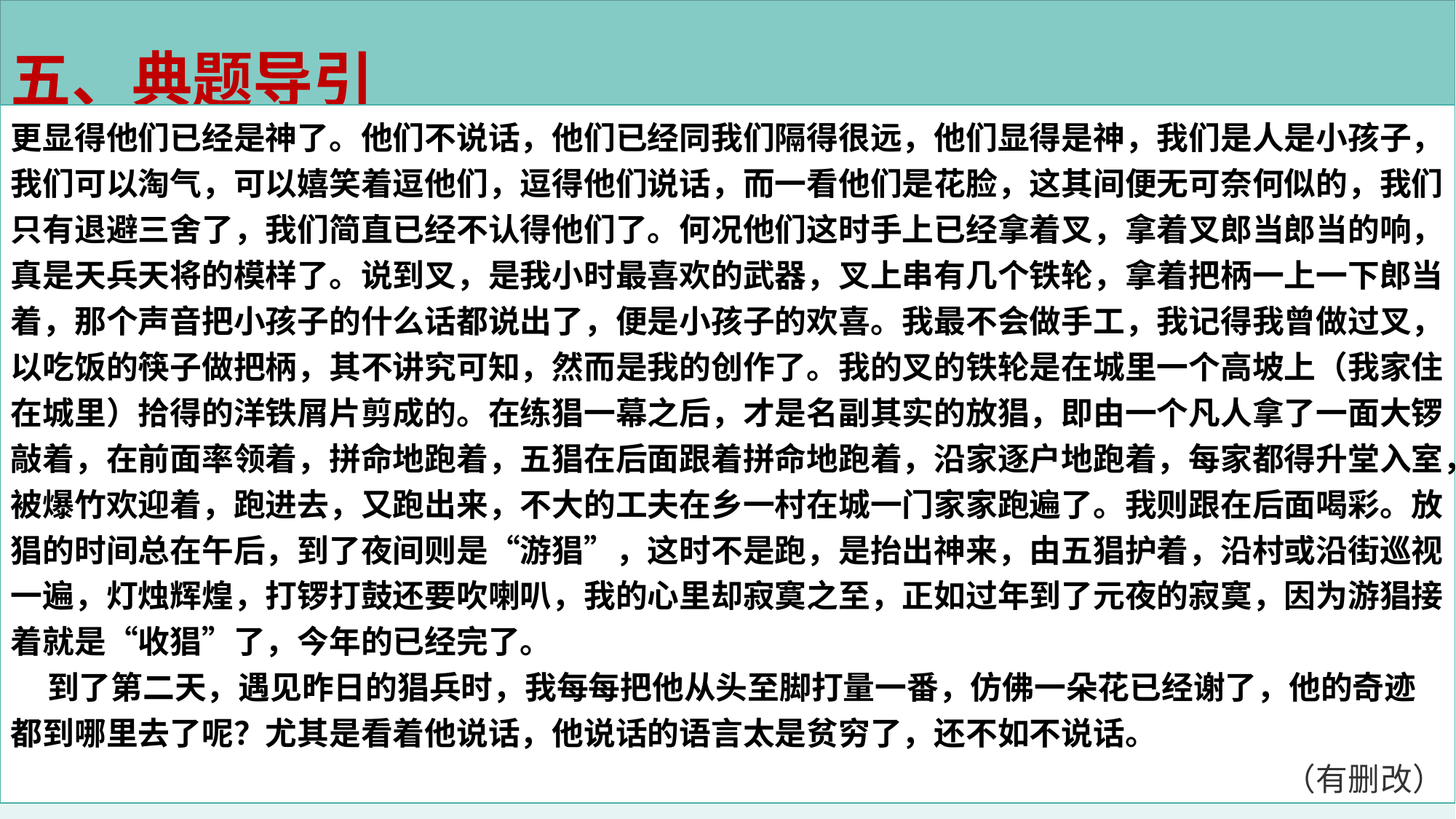

五、典题导引

更显得他们已经是神了。他们不说话，他们已经同我们隔得很远，他们显得是神，我们是人是小孩子，我们可以淘气，可以嬉笑着逗他们，逗得他们说话，而一看他们是花脸，这其间便无可奈何似的，我们只有退避三舍了，我们简直已经不认得他们了。何况他们这时手上已经拿着叉，拿着叉郎当郎当的响，真是天兵天将的模样了。说到叉，是我小时最喜欢的武器，叉上串有几个铁轮，拿着把柄一上一下郎当着，那个声音把小孩子的什么话都说出了，便是小孩子的欢喜。我最不会做手工，我记得我曾做过叉，以吃饭的筷子做把柄，其不讲究可知，然而是我的创作了。我的叉的铁轮是在城里一个高坡上（我家住在城里）拾得的洋铁屑片剪成的。在练猖一幕之后，才是名副其实的放猖，即由一个凡人拿了一面大锣敲着，在前面率领着，拼命地跑着，五猖在后面跟着拼命地跑着，沿家逐户地跑着，每家都得升堂入室，被爆竹欢迎着，跑进去，又跑出来，不大的工夫在乡一村在城一门家家跑遍了。我则跟在后面喝彩。放猖的时间总在午后，到了夜间则是“游猖”，这时不是跑，是抬出神来，由五猖护着，沿村或沿街巡视一遍，灯烛辉煌，打锣打鼓还要吹喇叭，我的心里却寂寞之至，正如过年到了元夜的寂寞，因为游猖接着就是“收猖”了，今年的已经完了。
    到了第二天，遇见昨日的猖兵时，我每每把他从头至脚打量一番，仿佛一朵花已经谢了，他的奇迹都到哪里去了呢？尤其是看着他说话，他说话的语言太是贫穷了，还不如不说话。
（有删改）